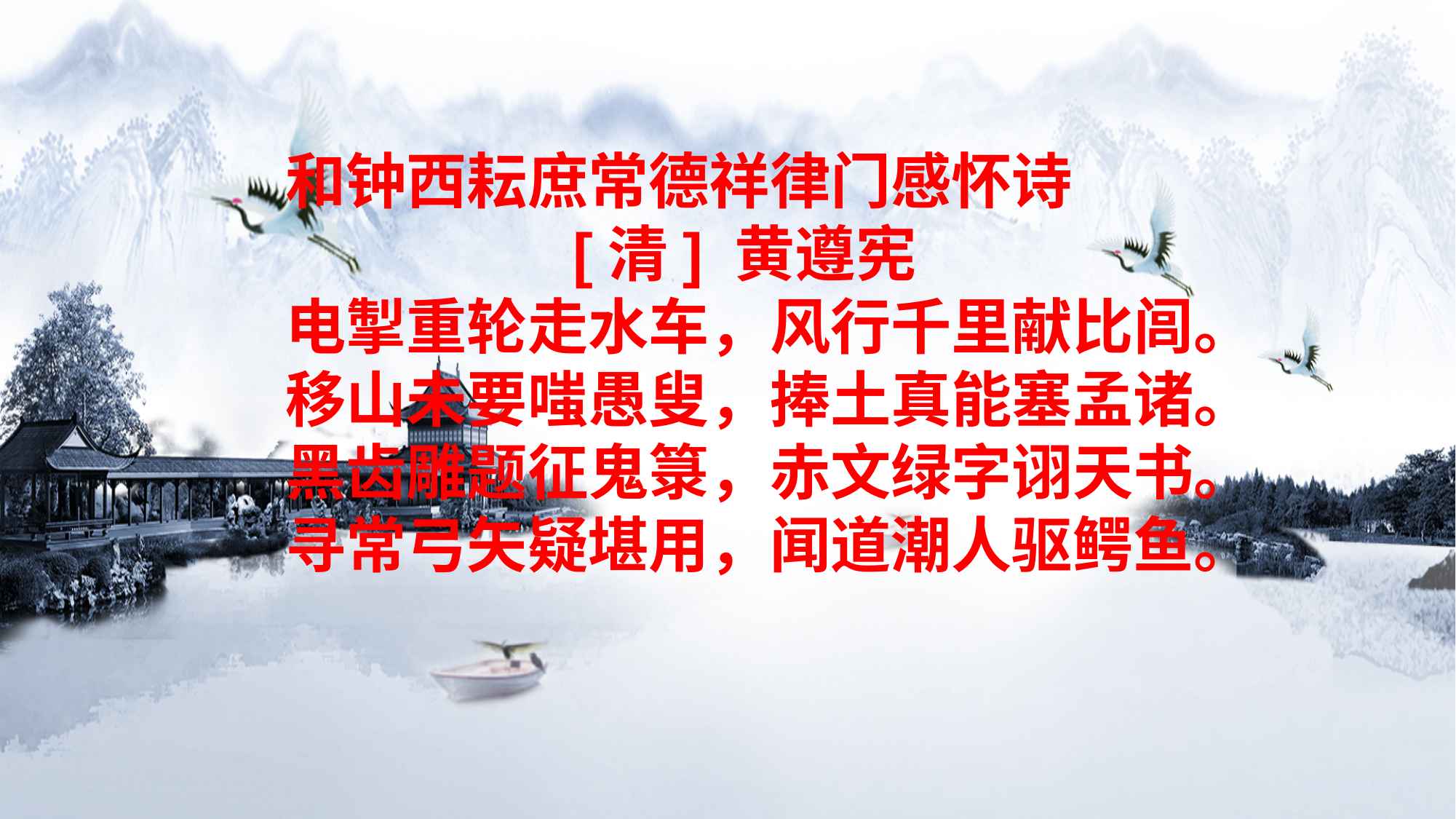

和钟西耘庶常德祥律门感怀诗
                 [清] 黄遵宪
电掣重轮走水车，风行千里献比闾。
移山未要嗤愚叟，捧土真能塞孟诸。
黑齿雕题征鬼箓，赤文绿字诩天书。
寻常弓矢疑堪用，闻道潮人驱鳄鱼。